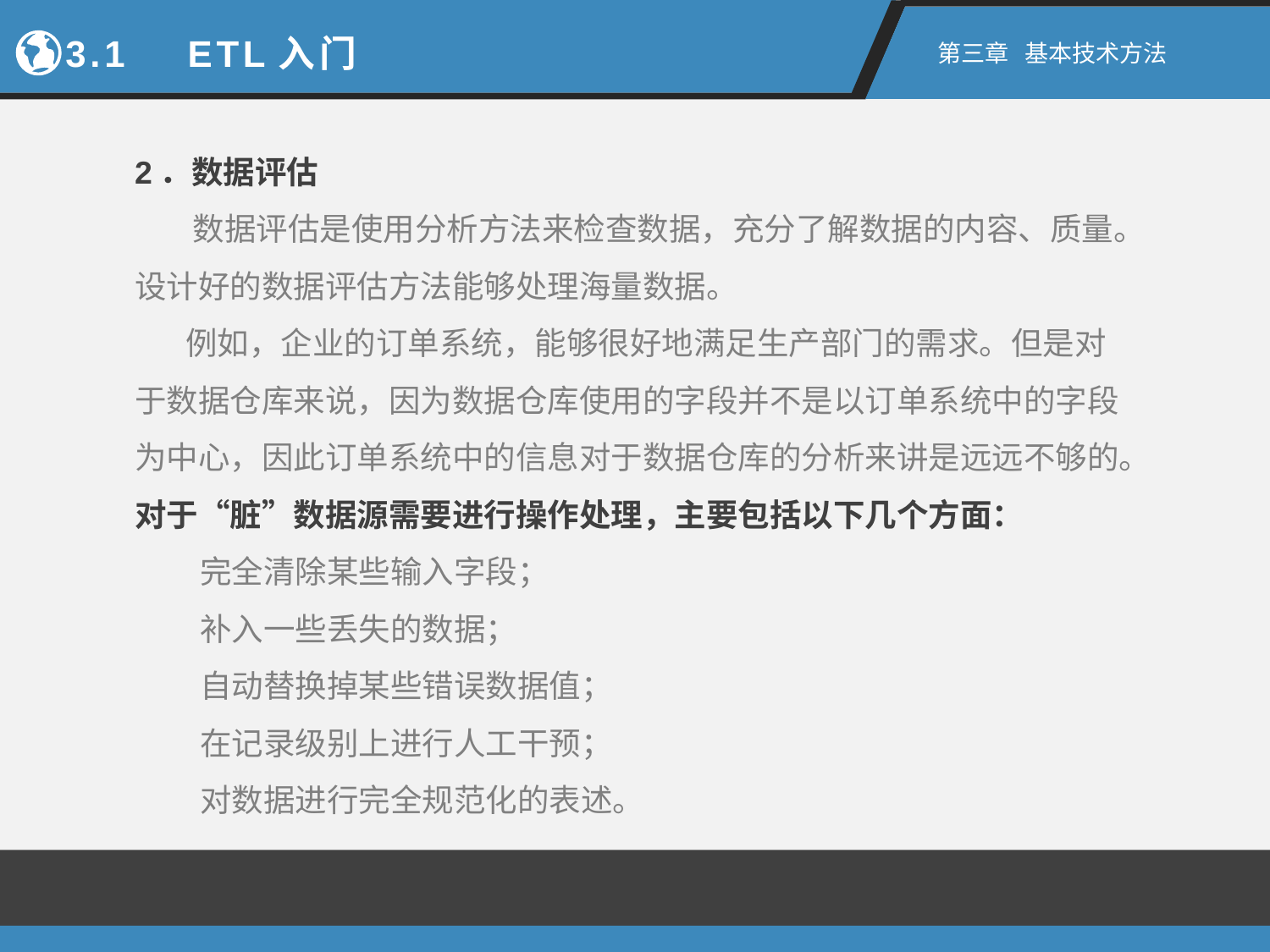

3.1　ETL入门

第三章   基本技术方法
2．数据评估
       数据评估是使用分析方法来检查数据，充分了解数据的内容、质量。设计好的数据评估方法能够处理海量数据。
      例如，企业的订单系统，能够很好地满足生产部门的需求。但是对于数据仓库来说，因为数据仓库使用的字段并不是以订单系统中的字段为中心，因此订单系统中的信息对于数据仓库的分析来讲是远远不够的。
对于“脏”数据源需要进行操作处理，主要包括以下几个方面：
        完全清除某些输入字段；
        补入一些丢失的数据；
        自动替换掉某些错误数据值；
        在记录级别上进行人工干预；
        对数据进行完全规范化的表述。